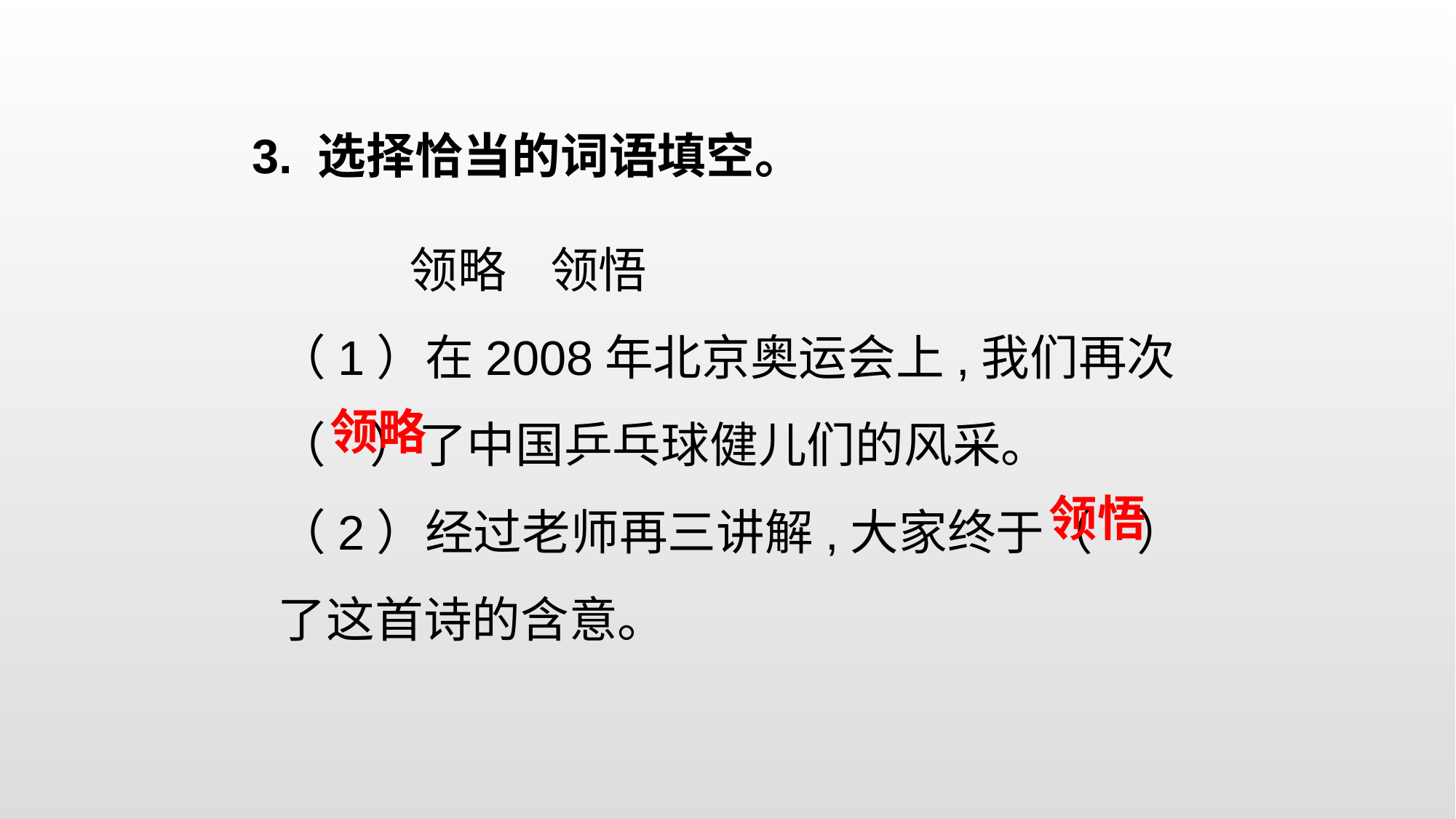

3. 选择恰当的词语填空。

           领略    领悟
（1）在2008年北京奥运会上,我们再次（    ）了中国乒乓球健儿们的风采。
（2）经过老师再三讲解,大家终于（    ）了这首诗的含意。
领略
领悟